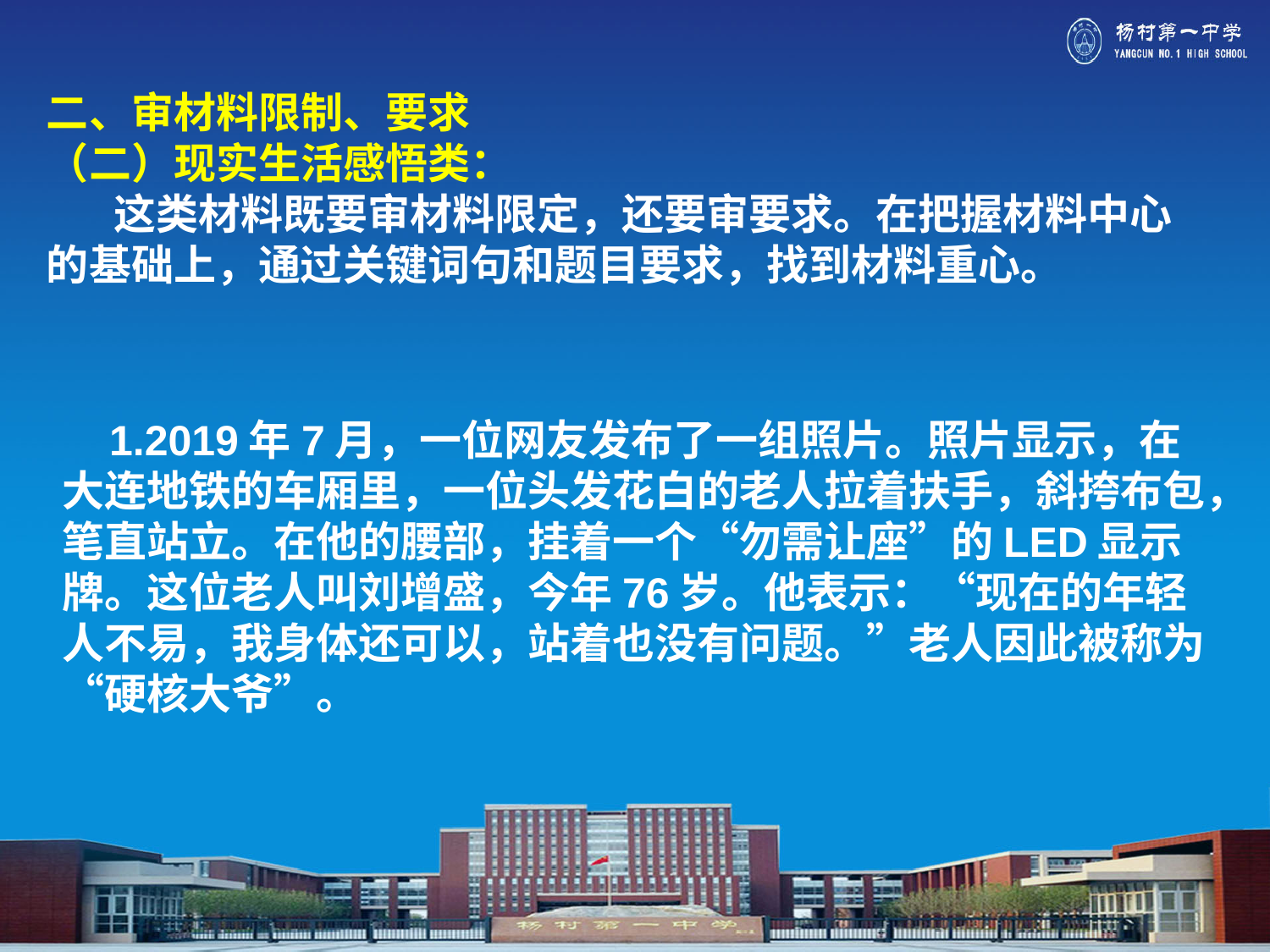

#
二、审材料限制、要求
（二）现实生活感悟类：
      这类材料既要审材料限定，还要审要求。在把握材料中心的基础上，通过关键词句和题目要求，找到材料重心。

    1.2019年7月，一位网友发布了一组照片。照片显示，在大连地铁的车厢里，一位头发花白的老人拉着扶手，斜挎布包，笔直站立。在他的腰部，挂着一个“勿需让座”的LED显示牌。这位老人叫刘增盛，今年76岁。他表示：“现在的年轻人不易，我身体还可以，站着也没有问题。”老人因此被称为“硬核大爷”。